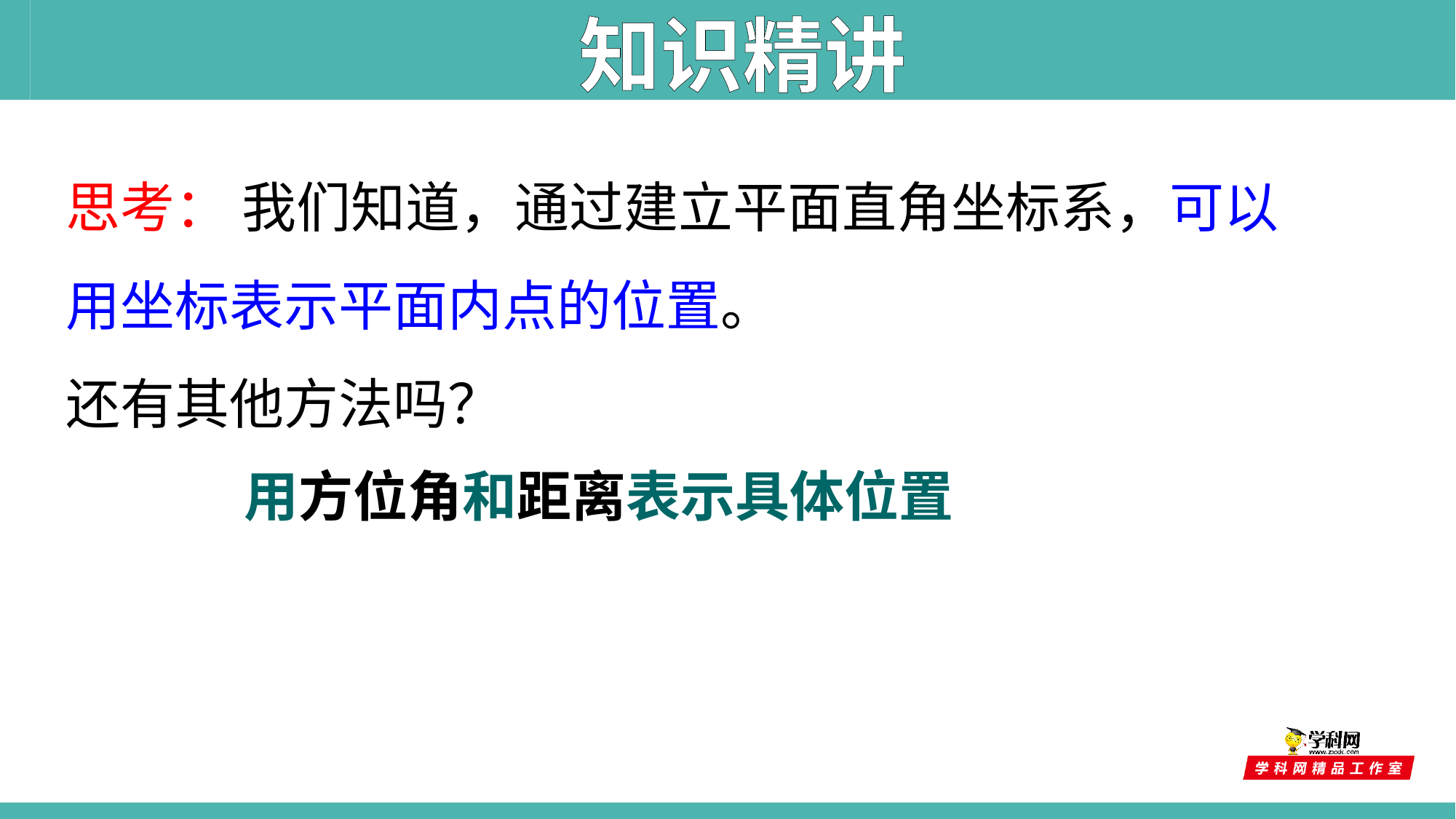

知识精讲
思考： 我们知道，通过建立平面直角坐标系，可以用坐标表示平面内点的位置。
还有其他方法吗？
用方位角和距离表示具体位置